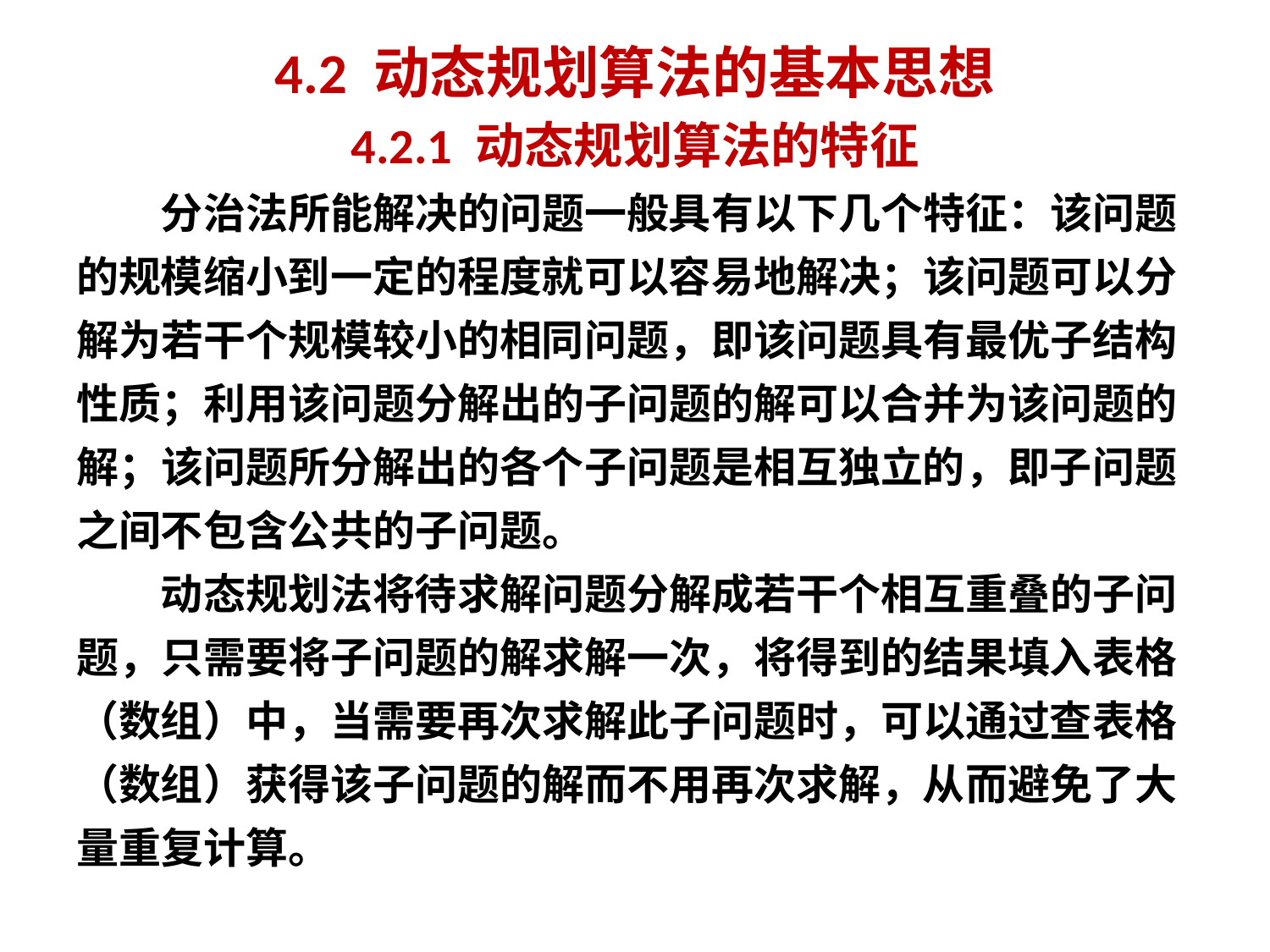

4.2 动态规划算法的基本思想
4.2.1 动态规划算法的特征
分治法所能解决的问题一般具有以下几个特征：该问题的规模缩小到一定的程度就可以容易地解决；该问题可以分解为若干个规模较小的相同问题，即该问题具有最优子结构性质；利用该问题分解出的子问题的解可以合并为该问题的解；该问题所分解出的各个子问题是相互独立的，即子问题之间不包含公共的子问题。
动态规划法将待求解问题分解成若干个相互重叠的子问题，只需要将子问题的解求解一次，将得到的结果填入表格（数组）中，当需要再次求解此子问题时，可以通过查表格（数组）获得该子问题的解而不用再次求解，从而避免了大量重复计算。